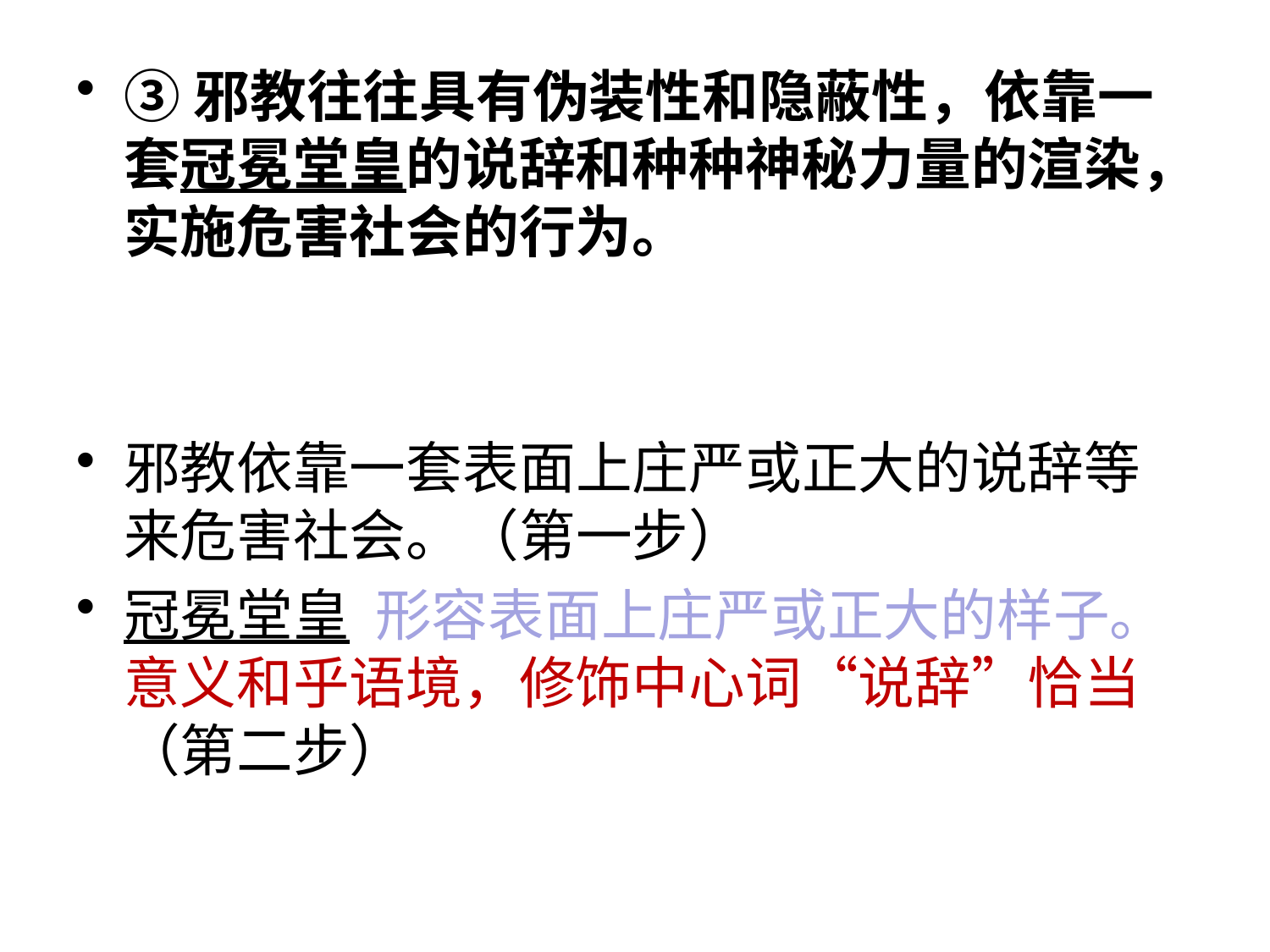

③邪教往往具有伪装性和隐蔽性，依靠一套冠冕堂皇的说辞和种种神秘力量的渲染，实施危害社会的行为。

邪教依靠一套表面上庄严或正大的说辞等来危害社会。（第一步）
冠冕堂皇  形容表面上庄严或正大的样子。   意义和乎语境，修饰中心词“说辞”恰当（第二步）